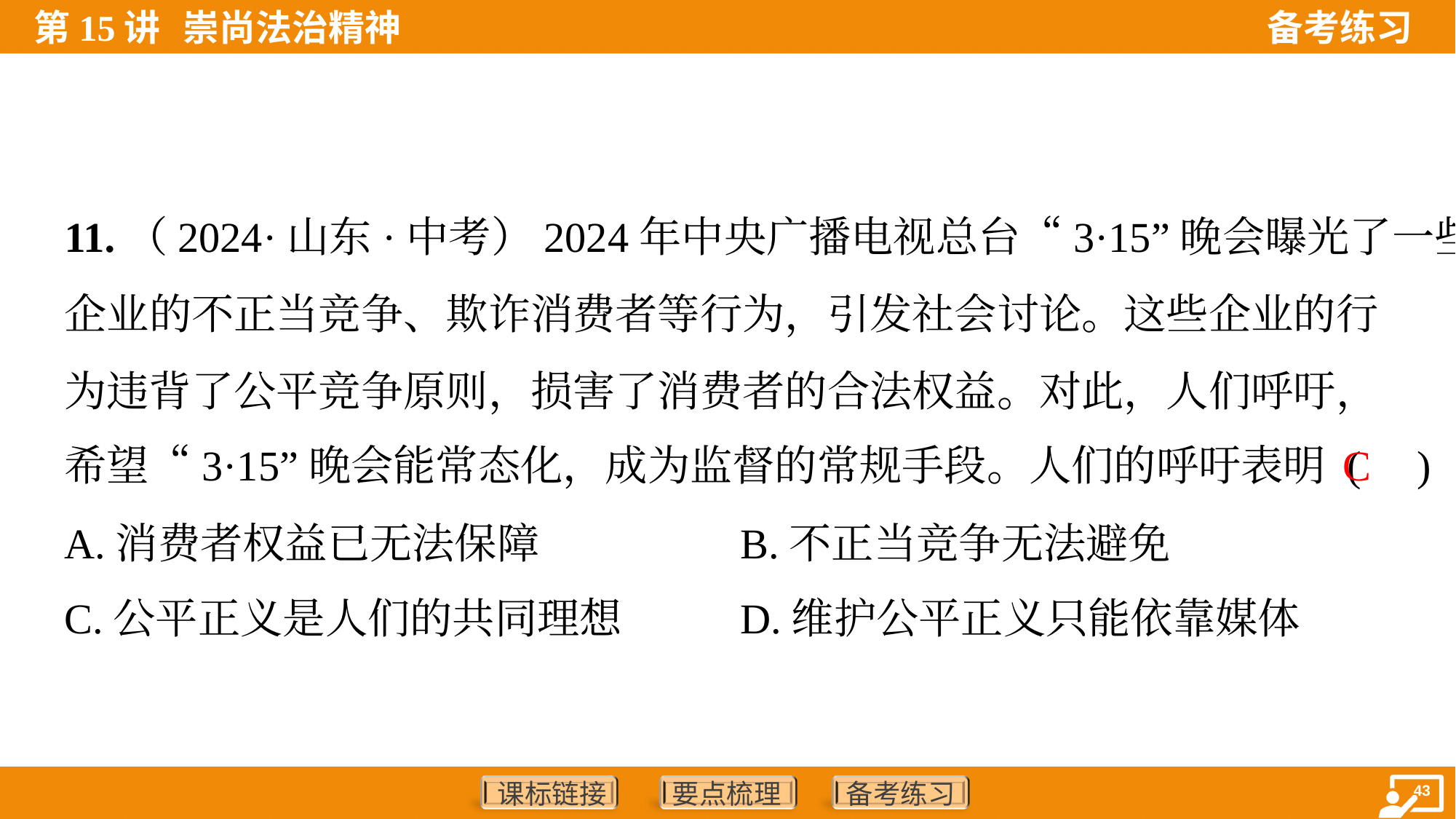

11.（2024·山东·中考）2024年中央广播电视总台“3·15”晚会曝光了一些
企业的不正当竞争、欺诈消费者等行为，引发社会讨论。这些企业的行
为违背了公平竞争原则，损害了消费者的合法权益。对此，人们呼吁，
希望“3·15”晚会能常态化，成为监督的常规手段。人们的呼吁表明 (     )
C
A.消费者权益已无法保障	B.不正当竞争无法避免
C.公平正义是人们的共同理想	D.维护公平正义只能依靠媒体